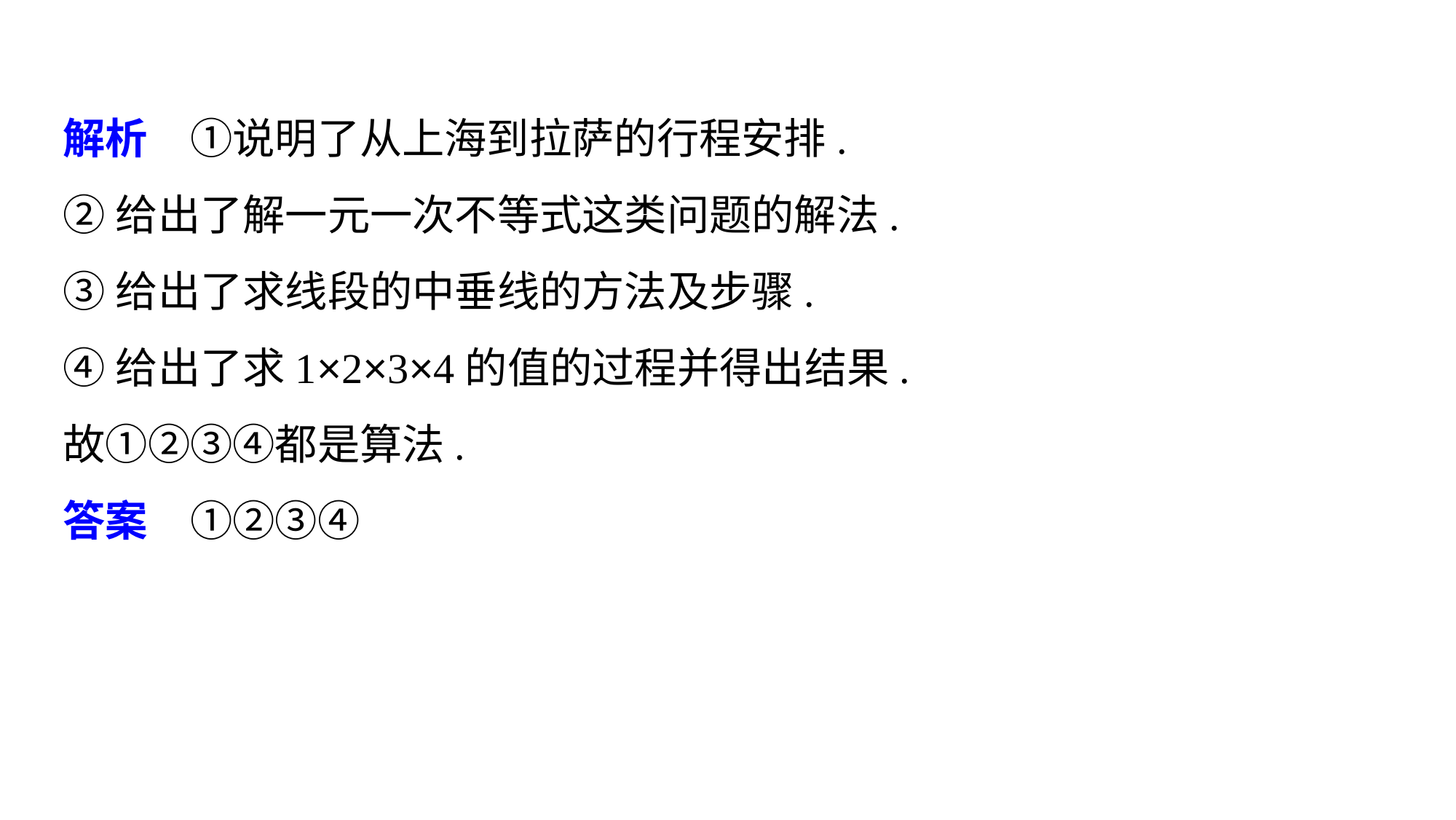

解析　①说明了从上海到拉萨的行程安排.
②给出了解一元一次不等式这类问题的解法.
③给出了求线段的中垂线的方法及步骤.
④给出了求1×2×3×4的值的过程并得出结果.
故①②③④都是算法.
答案　①②③④